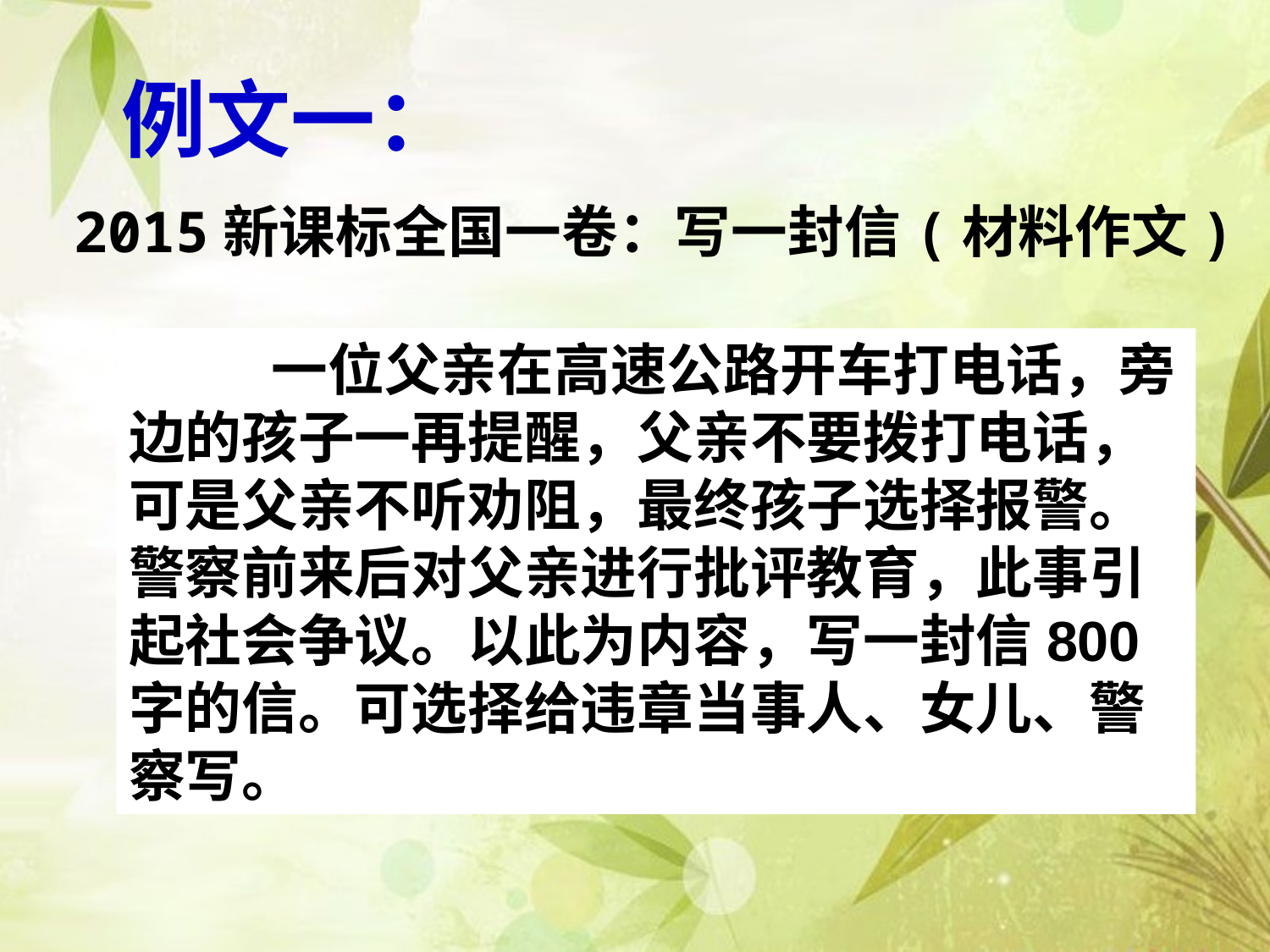

# 例文一：
2015新课标全国一卷：写一封信(材料作文)
        一位父亲在高速公路开车打电话，旁边的孩子一再提醒，父亲不要拨打电话，可是父亲不听劝阻，最终孩子选择报警。警察前来后对父亲进行批评教育，此事引起社会争议。以此为内容，写一封信800字的信。可选择给违章当事人、女儿、警察写。